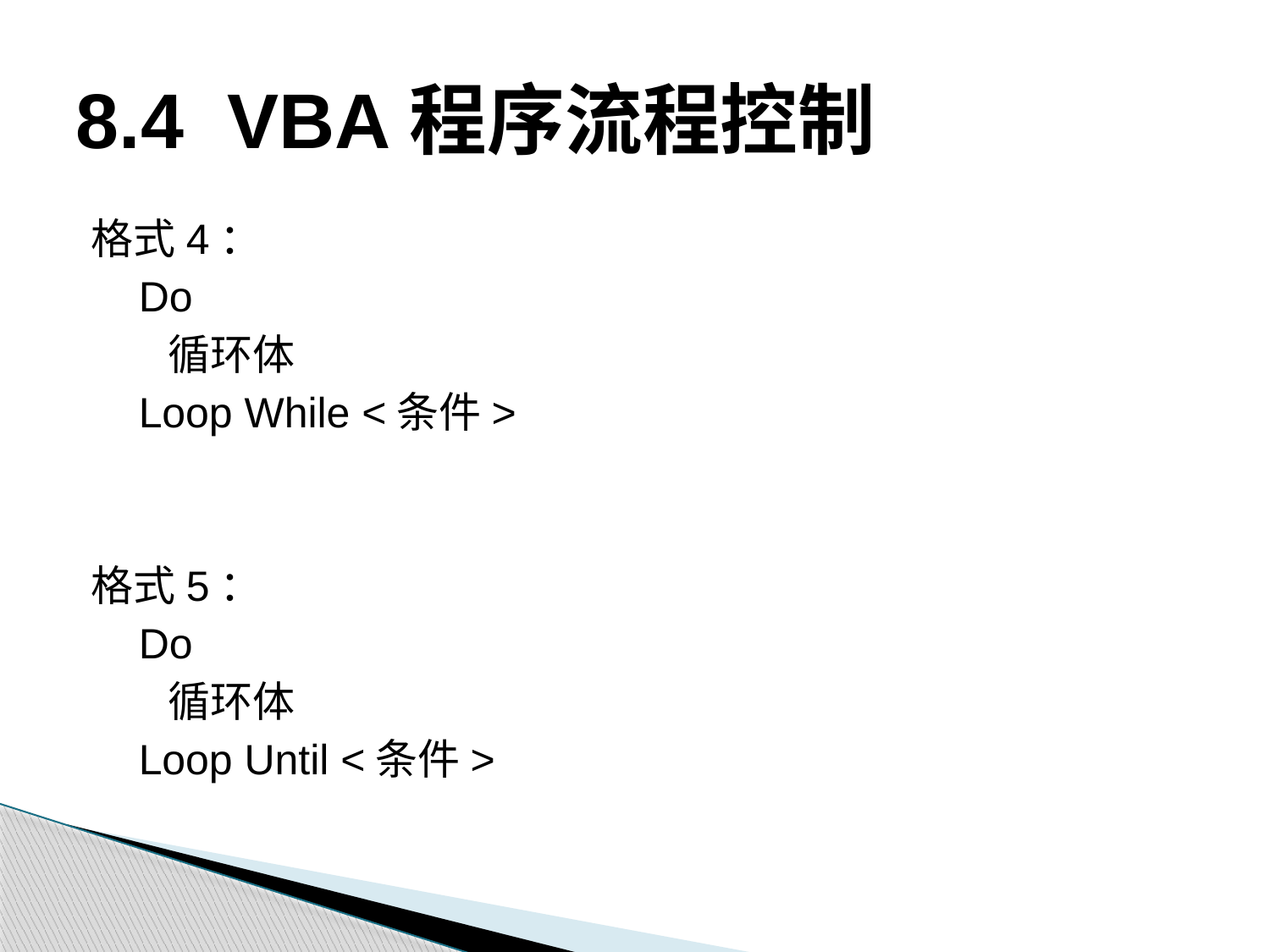

# 8.4  VBA程序流程控制
格式4：
    Do
       循环体
    Loop While <条件>

格式5：
    Do
       循环体
    Loop Until <条件>